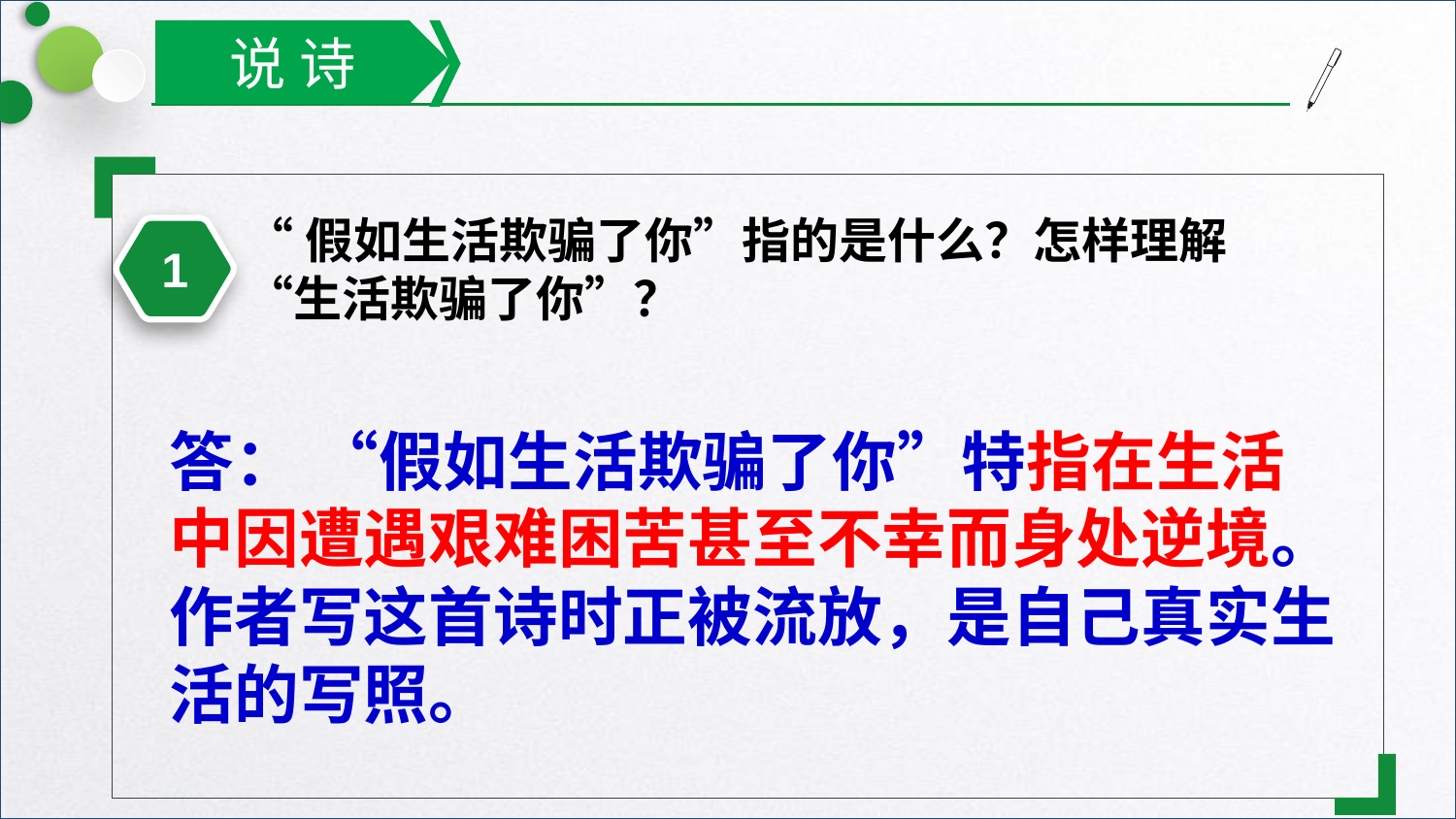

说 诗

“假如生活欺骗了你”指的是什么？怎样理解“生活欺骗了你”？

1
答： “假如生活欺骗了你”特指在生活中因遭遇艰难困苦甚至不幸而身处逆境。
作者写这首诗时正被流放，是自己真实生活的写照。